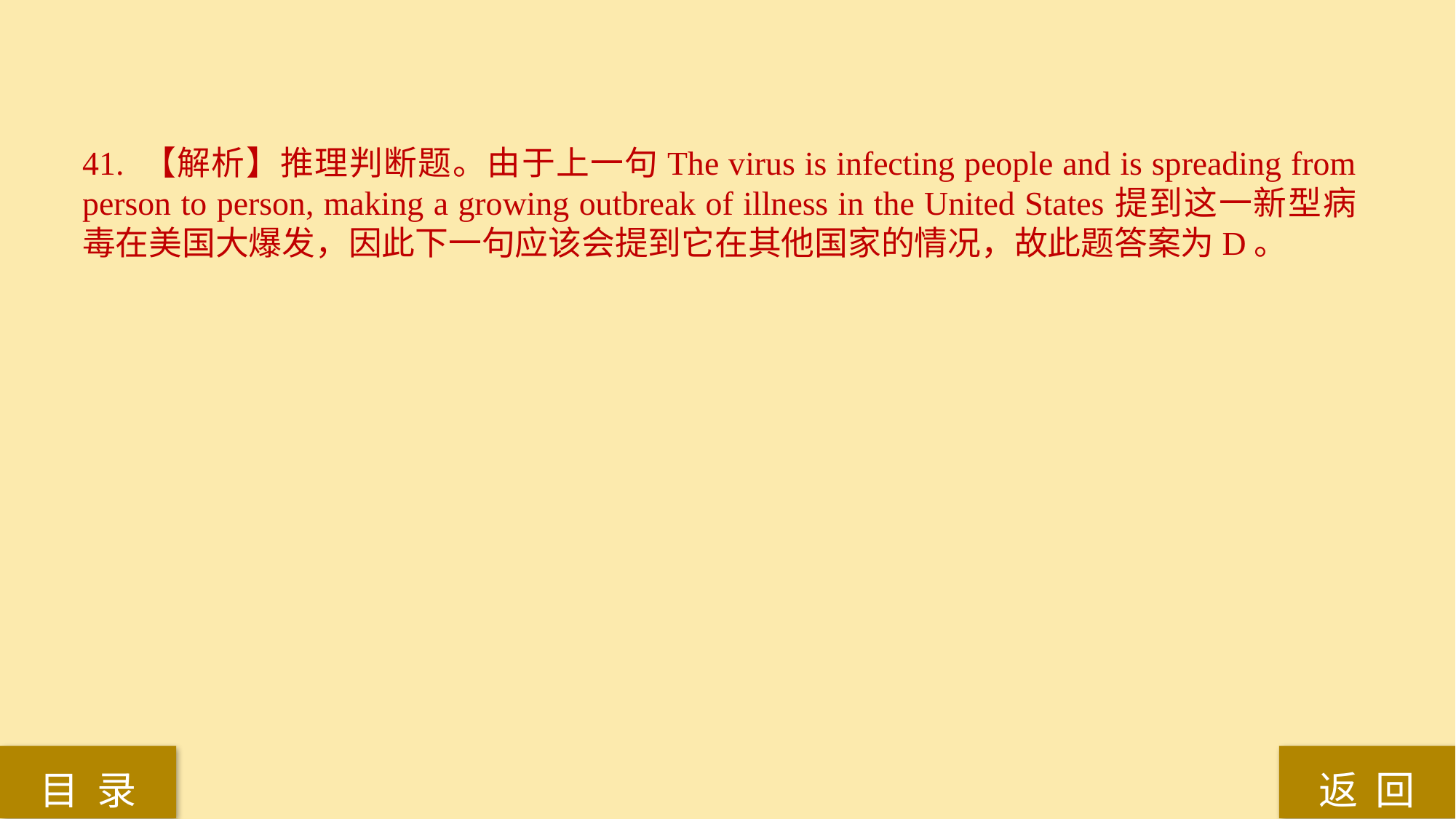

41. 【解析】推理判断题。由于上一句The virus is infecting people and is spreading from person to person, making a growing outbreak of illness in the United States提到这一新型病毒在美国大爆发，因此下一句应该会提到它在其他国家的情况，故此题答案为D。
返  回